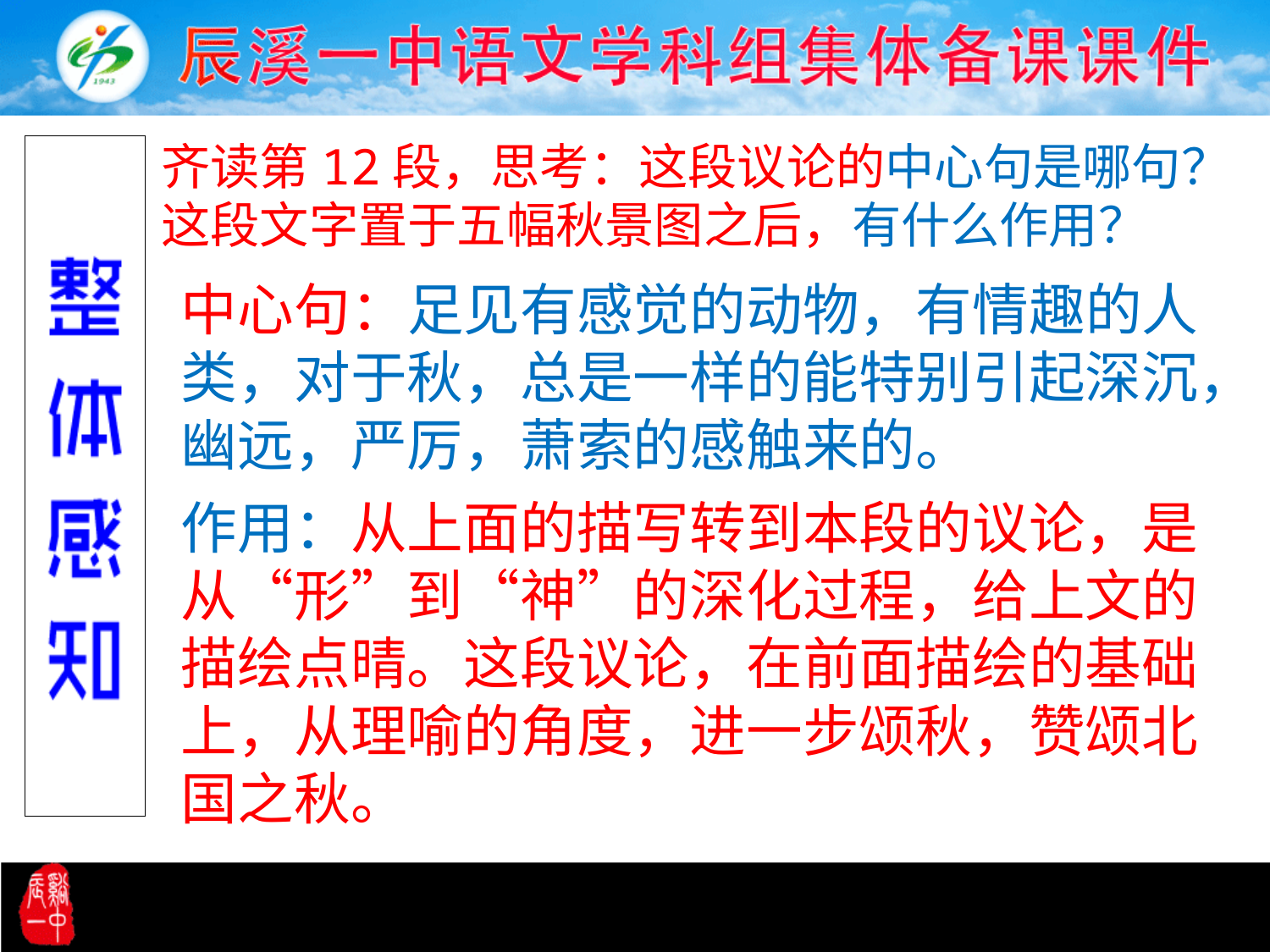

齐读第12段，思考：这段议论的中心句是哪句？这段文字置于五幅秋景图之后，有什么作用？
中心句：足见有感觉的动物，有情趣的人类，对于秋，总是一样的能特别引起深沉，幽远，严厉，萧索的感触来的。
作用：从上面的描写转到本段的议论，是从“形”到“神”的深化过程，给上文的描绘点晴。这段议论，在前面描绘的基础上，从理喻的角度，进一步颂秋，赞颂北国之秋。